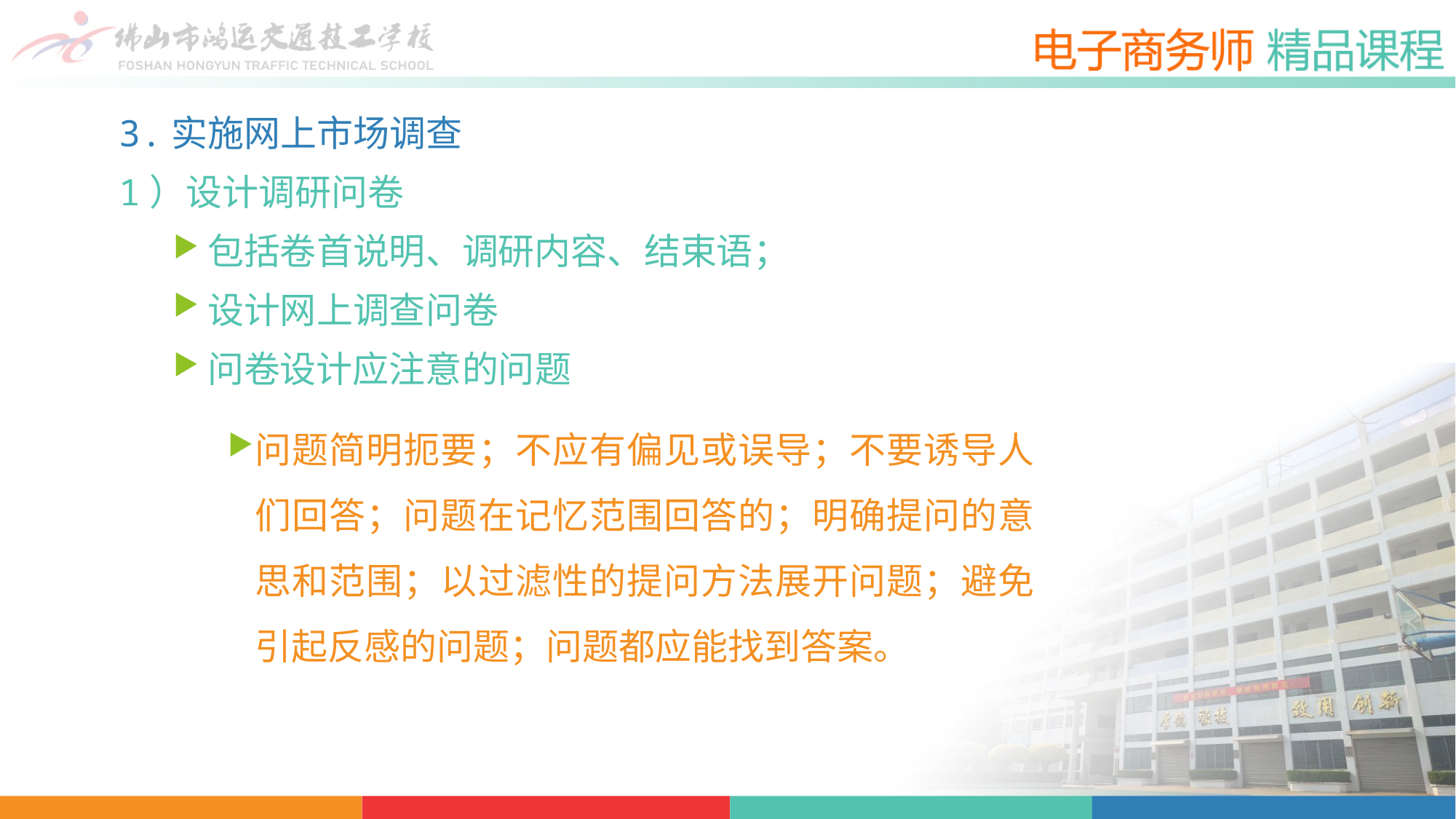

3.实施网上市场调查
1）设计调研问卷
包括卷首说明、调研内容、结束语；
设计网上调查问卷
问卷设计应注意的问题
问题简明扼要；不应有偏见或误导；不要诱导人们回答；问题在记忆范围回答的；明确提问的意思和范围；以过滤性的提问方法展开问题；避免引起反感的问题；问题都应能找到答案。